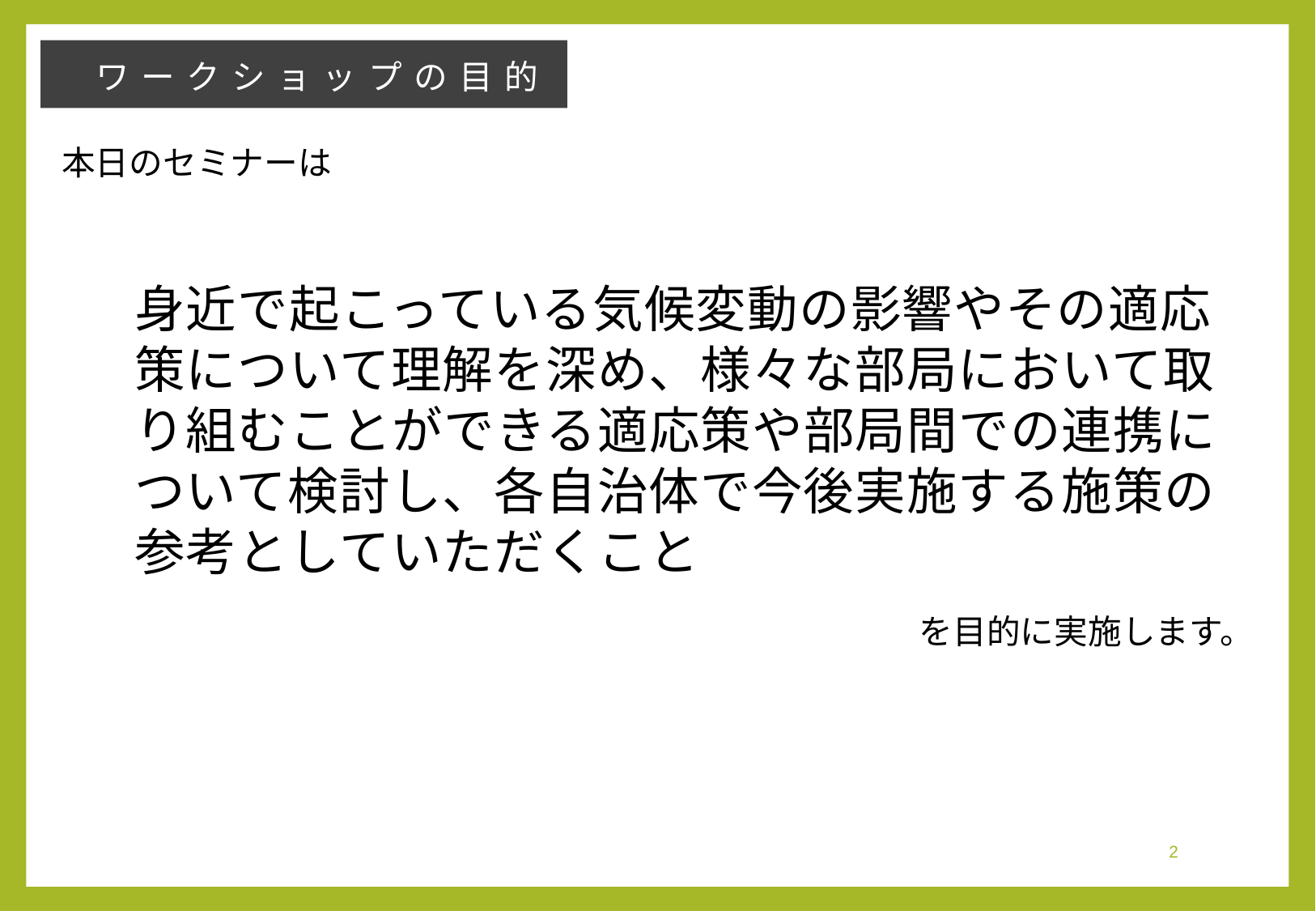

ワークショップの目的
本日のセミナーは

を目的に実施します。
身近で起こっている気候変動の影響やその適応策について理解を深め、様々な部局において取り組むことができる適応策や部局間での連携について検討し、各自治体で今後実施する施策の参考としていただくこと
2